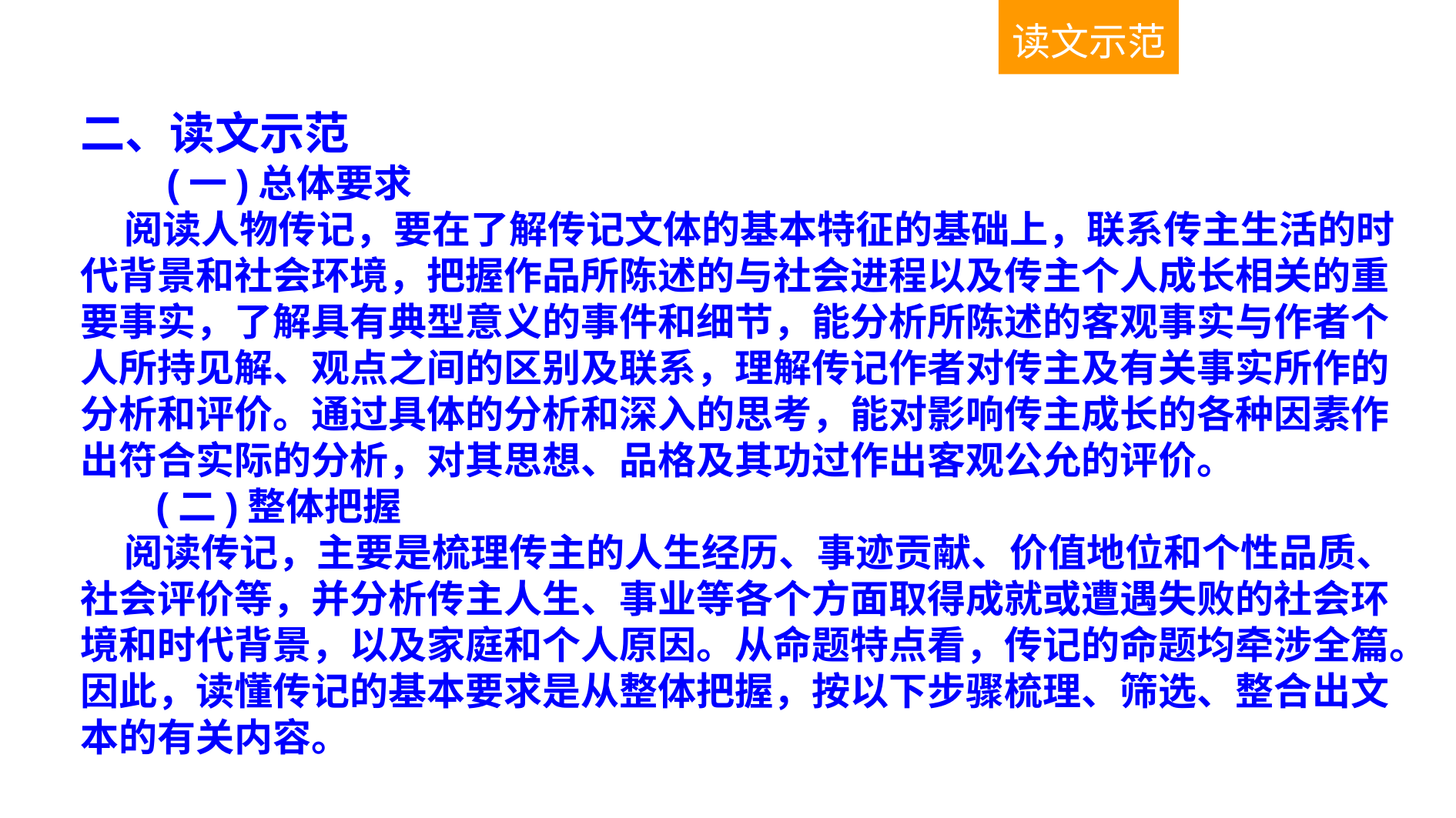

读文示范
二、读文示范
        (一)总体要求
    阅读人物传记，要在了解传记文体的基本特征的基础上，联系传主生活的时代背景和社会环境，把握作品所陈述的与社会进程以及传主个人成长相关的重要事实，了解具有典型意义的事件和细节，能分析所陈述的客观事实与作者个人所持见解、观点之间的区别及联系，理解传记作者对传主及有关事实所作的分析和评价。通过具体的分析和深入的思考，能对影响传主成长的各种因素作出符合实际的分析，对其思想、品格及其功过作出客观公允的评价。
       (二)整体把握
    阅读传记，主要是梳理传主的人生经历、事迹贡献、价值地位和个性品质、社会评价等，并分析传主人生、事业等各个方面取得成就或遭遇失败的社会环境和时代背景，以及家庭和个人原因。从命题特点看，传记的命题均牵涉全篇。因此，读懂传记的基本要求是从整体把握，按以下步骤梳理、筛选、整合出文本的有关内容。